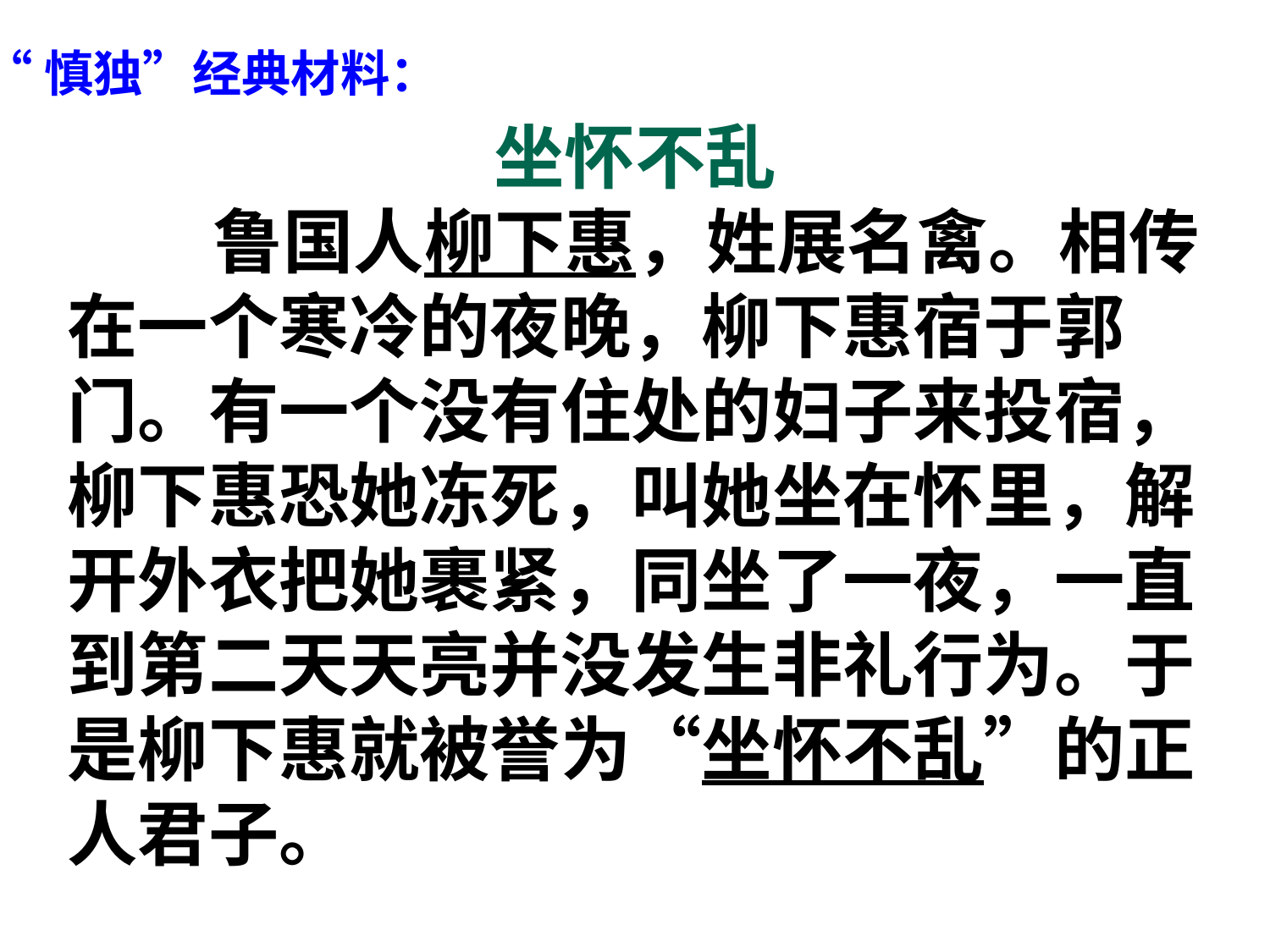

“慎独”经典材料：
坐怀不乱
        鲁国人柳下惠，姓展名禽。相传在一个寒冷的夜晚，柳下惠宿于郭门。有一个没有住处的妇子来投宿，柳下惠恐她冻死，叫她坐在怀里，解开外衣把她裹紧，同坐了一夜，一直到第二天天亮并没发生非礼行为。于是柳下惠就被誉为“坐怀不乱”的正人君子。